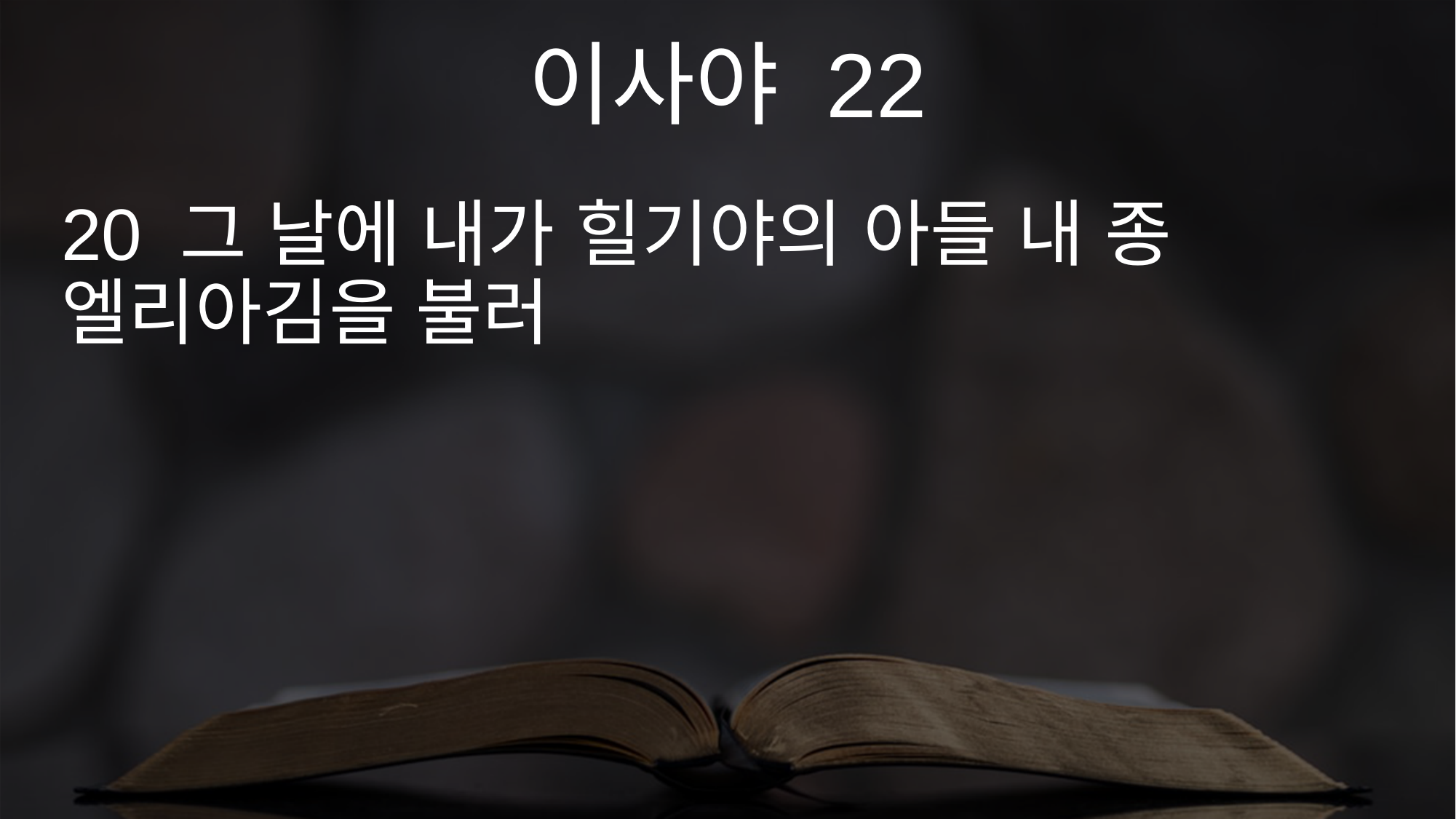

이사야 22
20 그 날에 내가 힐기야의 아들 내 종 엘리아김을 불러